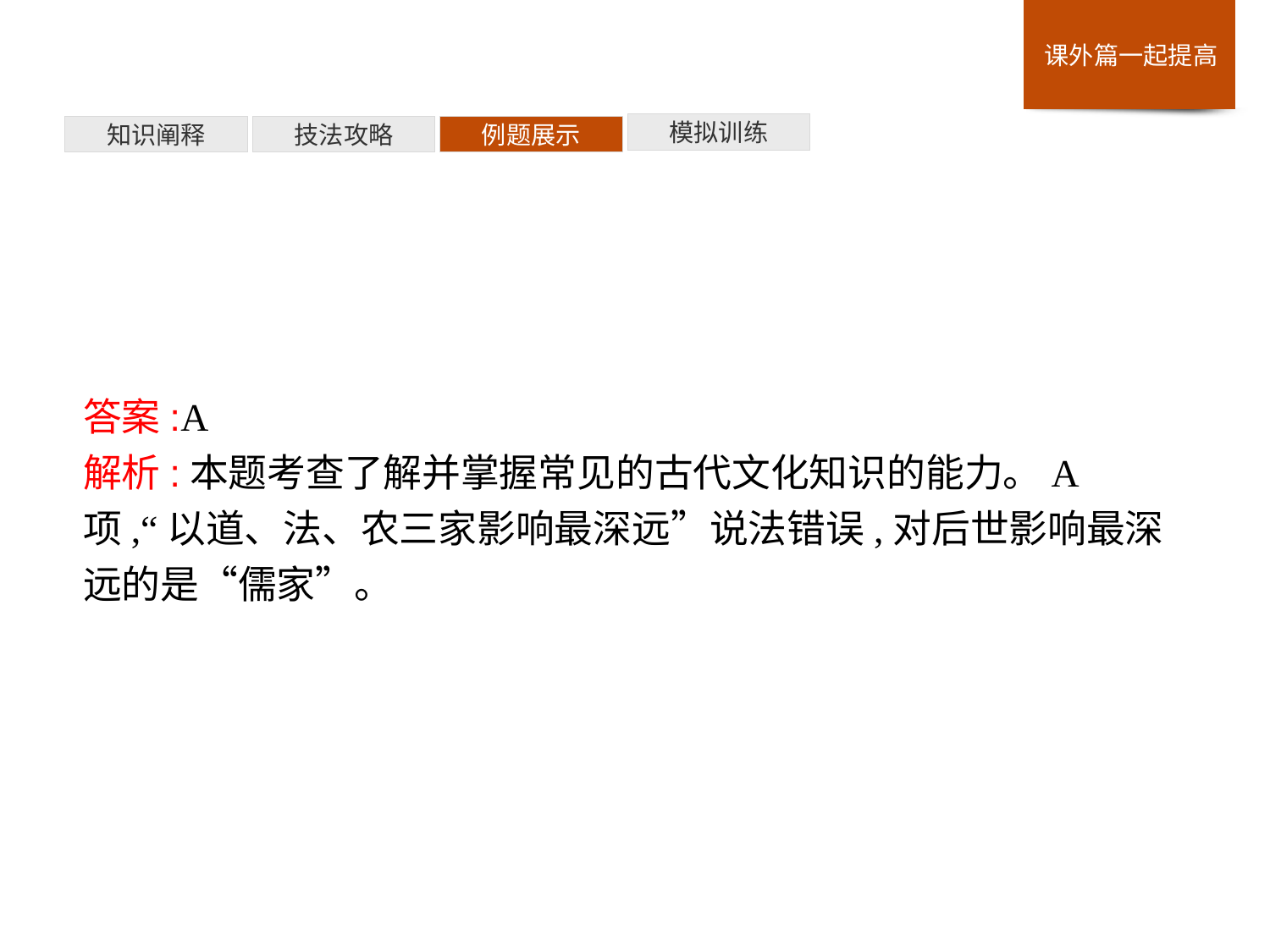

模拟训练
例题展示
技法攻略
知识阐释
答案:A
解析:本题考查了解并掌握常见的古代文化知识的能力。A项,“以道、法、农三家影响最深远”说法错误,对后世影响最深远的是“儒家”。